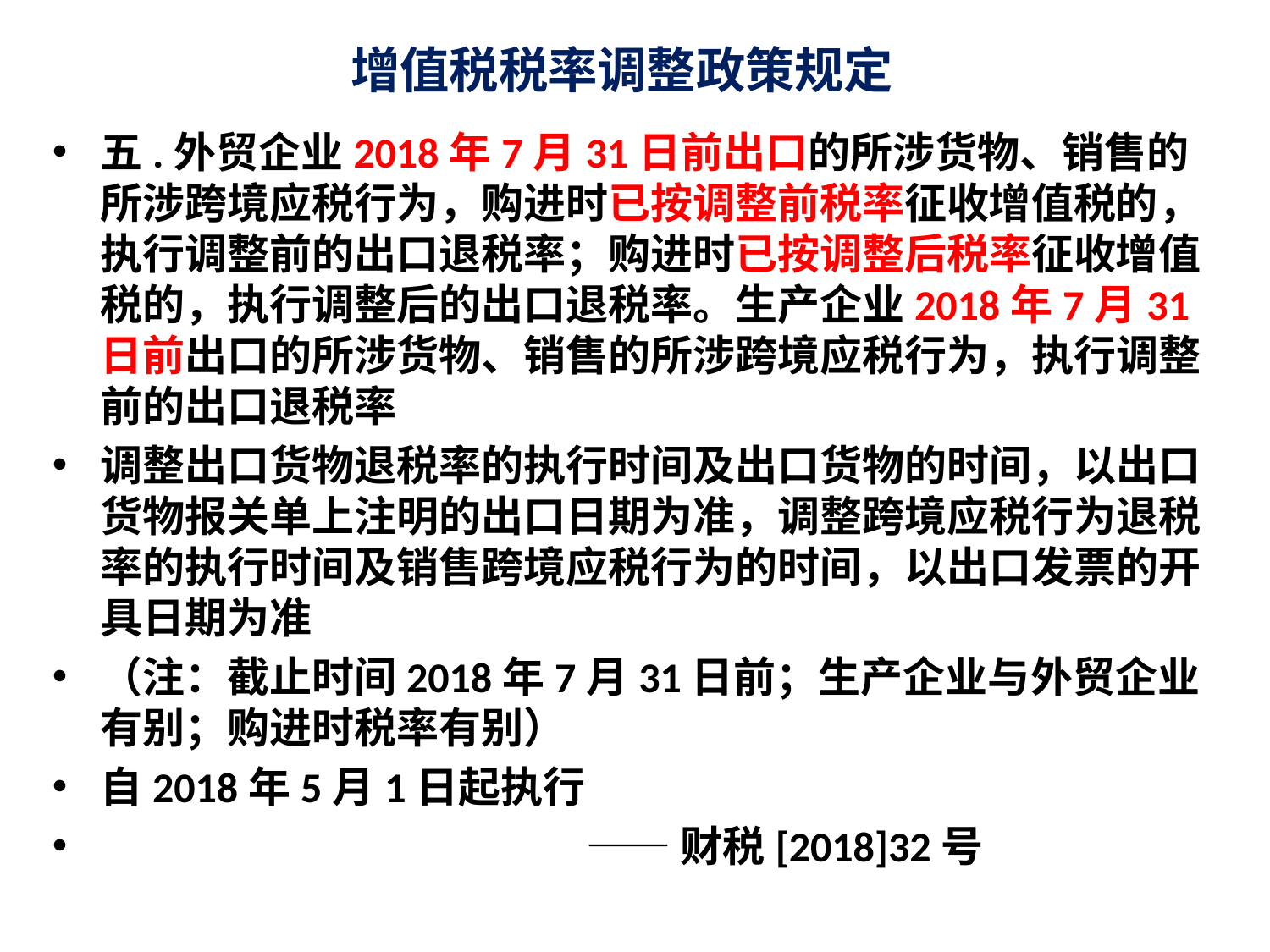

# 增值税税率调整政策规定
五.外贸企业2018年7月31日前出口的所涉货物、销售的所涉跨境应税行为，购进时已按调整前税率征收增值税的，执行调整前的出口退税率；购进时已按调整后税率征收增值税的，执行调整后的出口退税率。生产企业2018年7月31日前出口的所涉货物、销售的所涉跨境应税行为，执行调整前的出口退税率
调整出口货物退税率的执行时间及出口货物的时间，以出口货物报关单上注明的出口日期为准，调整跨境应税行为退税率的执行时间及销售跨境应税行为的时间，以出口发票的开具日期为准
（注：截止时间2018年7月31日前；生产企业与外贸企业有别；购进时税率有别）
自2018年5月1日起执行
                                                   ——财税[2018]32号